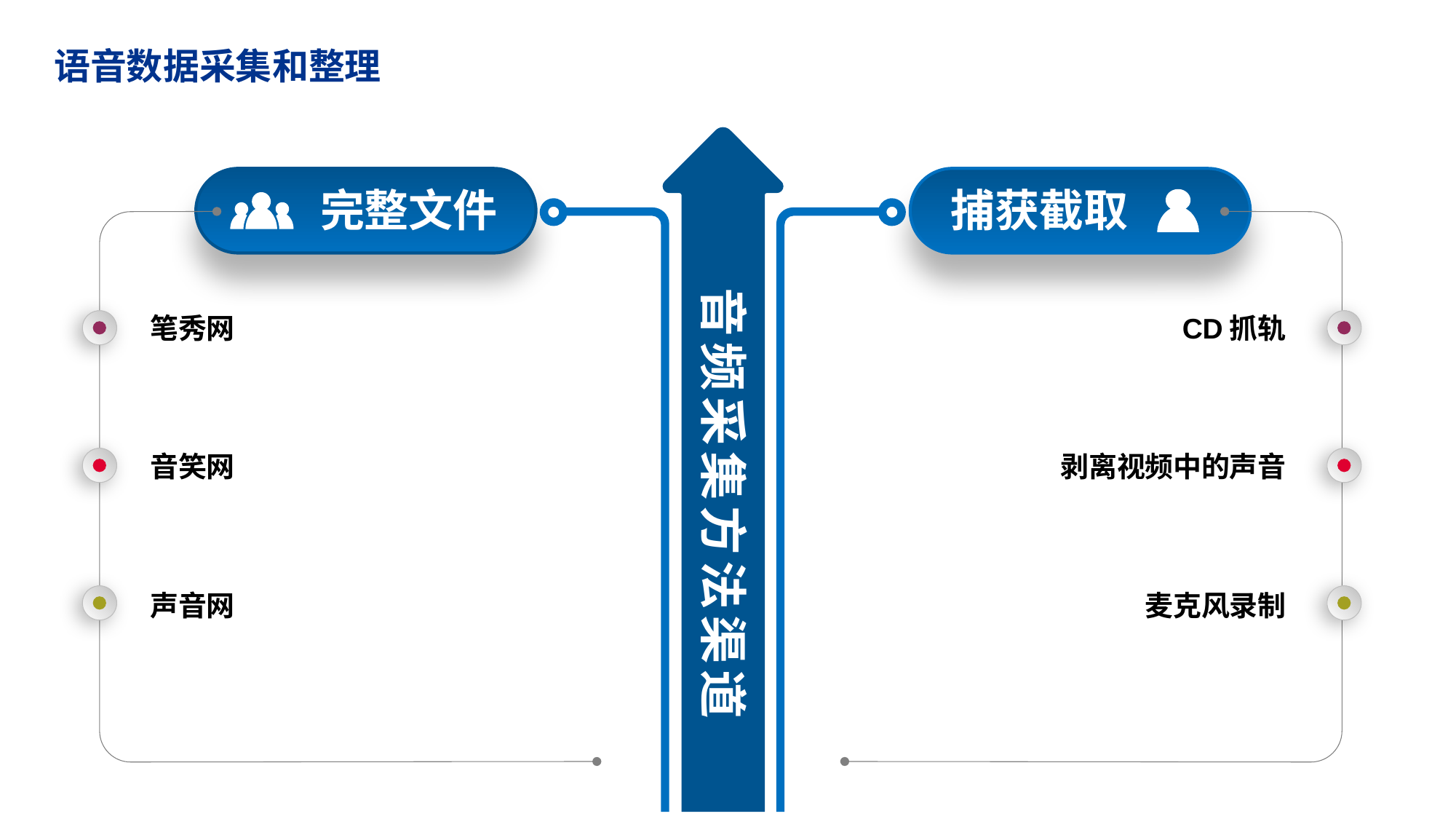

语音数据采集和整理

完整文件

捕获截取

音频采集方法渠道

笔秀网
CD抓轨

音笑网
剥离视频中的声音

声音网
麦克风录制